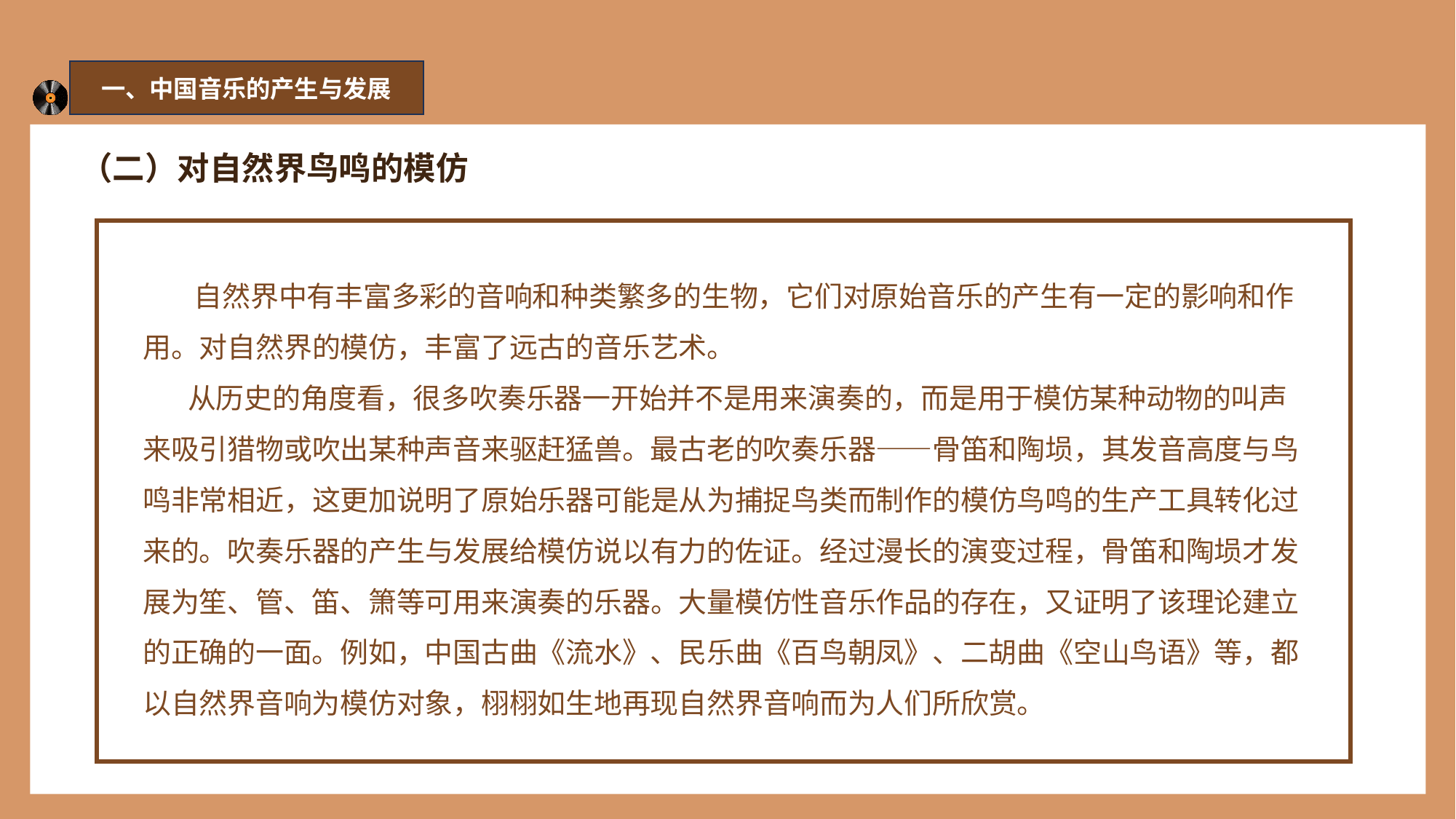

一、中国音乐的产生与发展
（二）对自然界鸟鸣的模仿

       自然界中有丰富多彩的音响和种类繁多的生物，它们对原始音乐的产生有一定的影响和作用。对自然界的模仿，丰富了远古的音乐艺术。
      从历史的角度看，很多吹奏乐器一开始并不是用来演奏的，而是用于模仿某种动物的叫声来吸引猎物或吹出某种声音来驱赶猛兽。最古老的吹奏乐器——骨笛和陶埙，其发音高度与鸟鸣非常相近，这更加说明了原始乐器可能是从为捕捉鸟类而制作的模仿鸟鸣的生产工具转化过来的。吹奏乐器的产生与发展给模仿说以有力的佐证。经过漫长的演变过程，骨笛和陶埙才发展为笙、管、笛、箫等可用来演奏的乐器。大量模仿性音乐作品的存在，又证明了该理论建立的正确的一面。例如，中国古曲《流水》、民乐曲《百鸟朝凤》、二胡曲《空山鸟语》等，都以自然界音响为模仿对象，栩栩如生地再现自然界音响而为人们所欣赏。